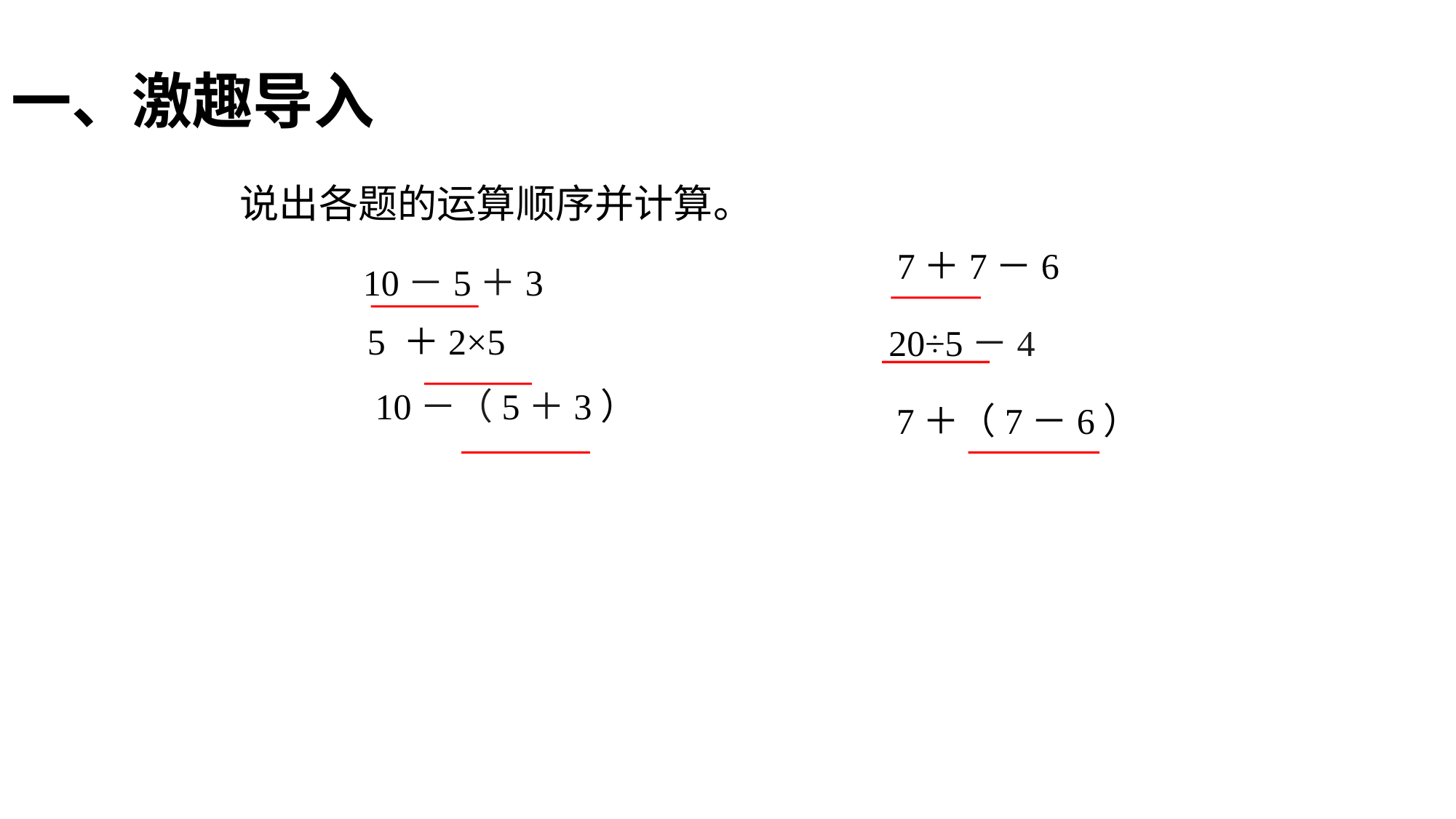

一、激趣导入
说出各题的运算顺序并计算。
       10－5＋3
        7＋7－6
    5 ＋2×5
            20÷5－4

10－（5＋3）

7＋（7－6）